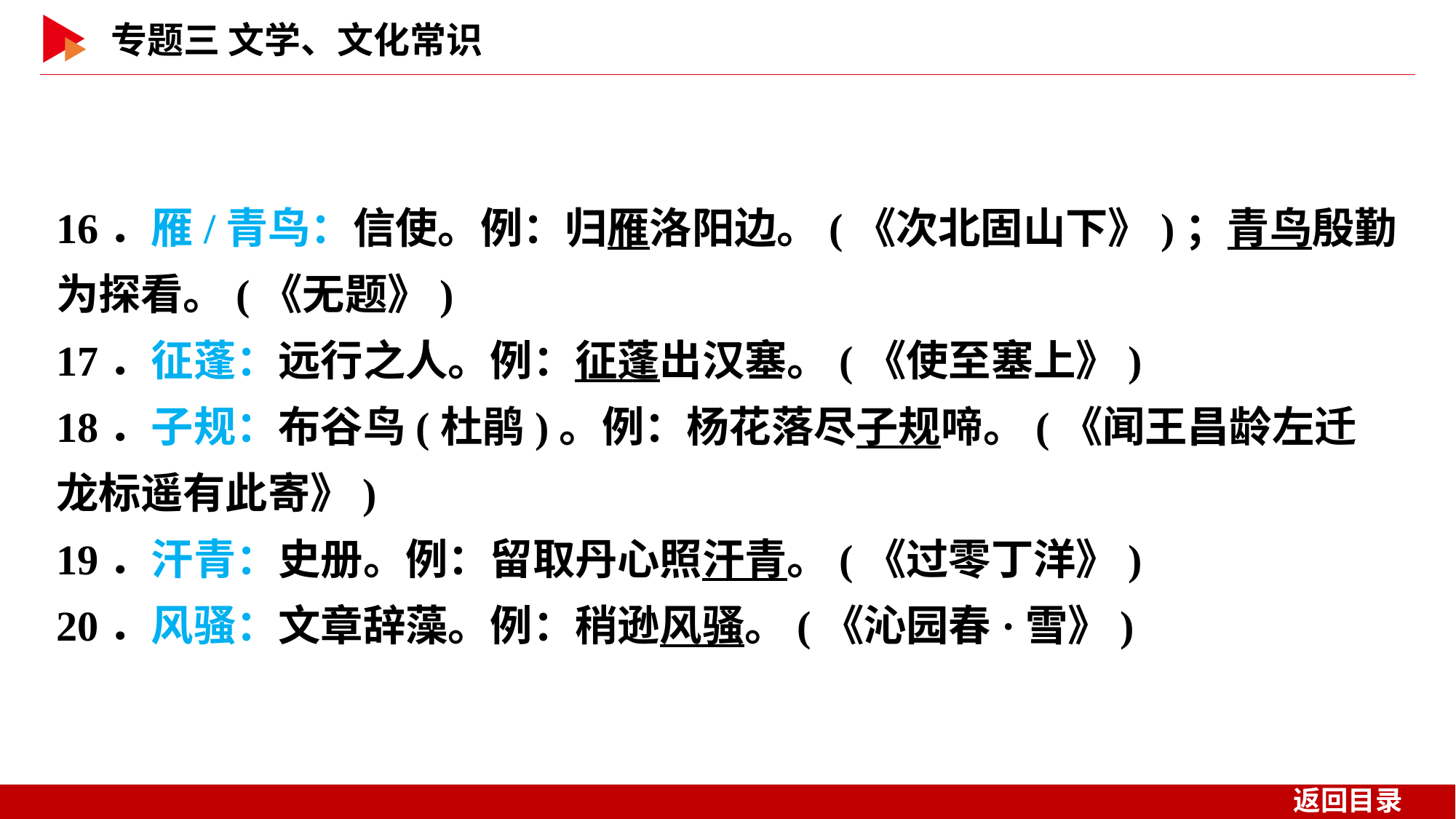

16．雁/青鸟：信使。例：归雁洛阳边。(《次北固山下》)；青鸟殷勤为探看。(《无题》)
17．征蓬：远行之人。例：征蓬出汉塞。(《使至塞上》)
18．子规：布谷鸟(杜鹃)。例：杨花落尽子规啼。(《闻王昌龄左迁龙标遥有此寄》)
19．汗青：史册。例：留取丹心照汗青。(《过零丁洋》)
20．风骚：文章辞藻。例：稍逊风骚。(《沁园春·雪》)